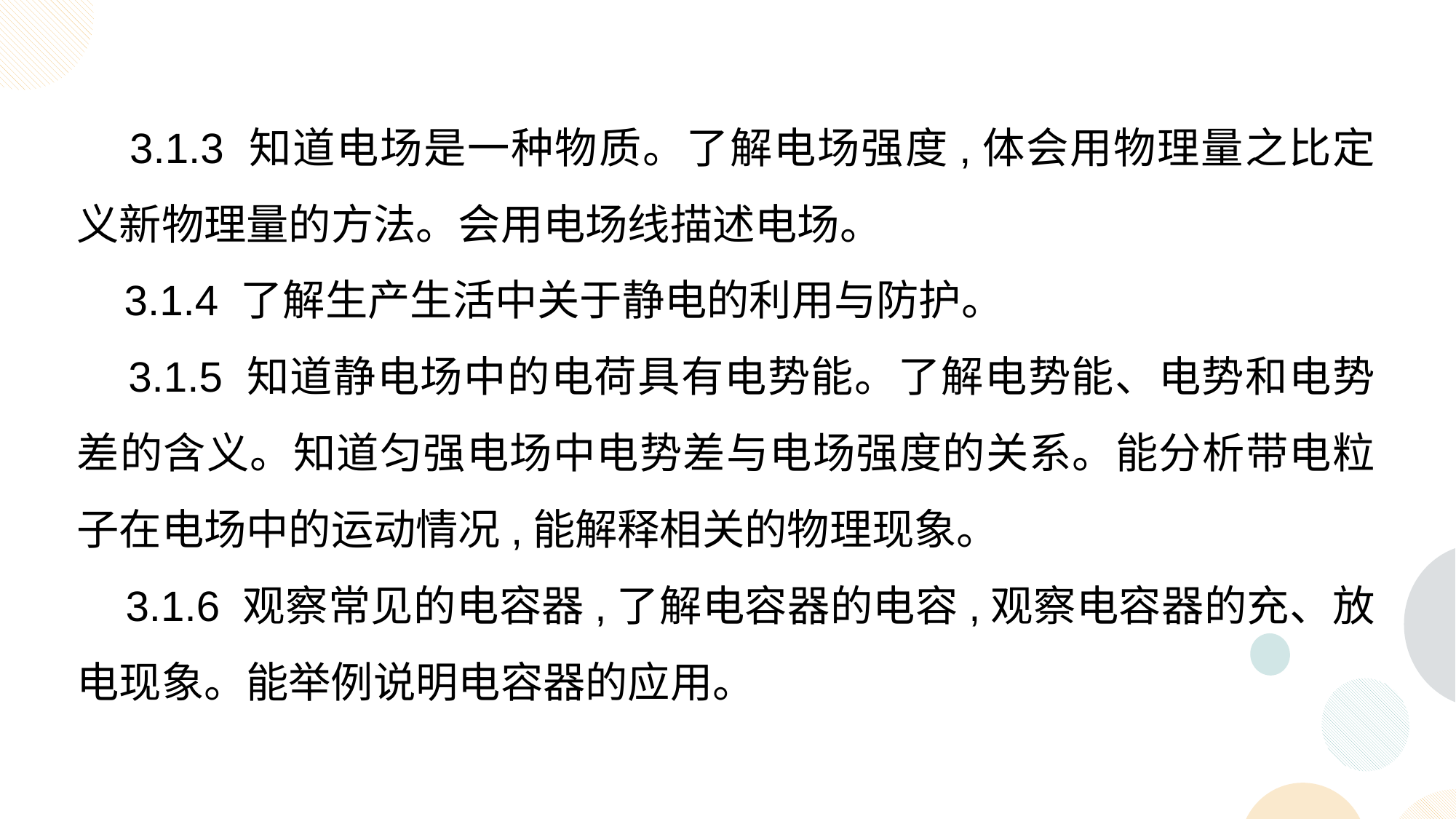

3.1.3 知道电场是一种物质。了解电场强度,体会用物理量之比定义新物理量的方法。会用电场线描述电场。
    3.1.4 了解生产生活中关于静电的利用与防护。
    3.1.5 知道静电场中的电荷具有电势能。了解电势能、电势和电势差的含义。知道匀强电场中电势差与电场强度的关系。能分析带电粒子在电场中的运动情况,能解释相关的物理现象。
    3.1.6 观察常见的电容器,了解电容器的电容,观察电容器的充、放电现象。能举例说明电容器的应用。